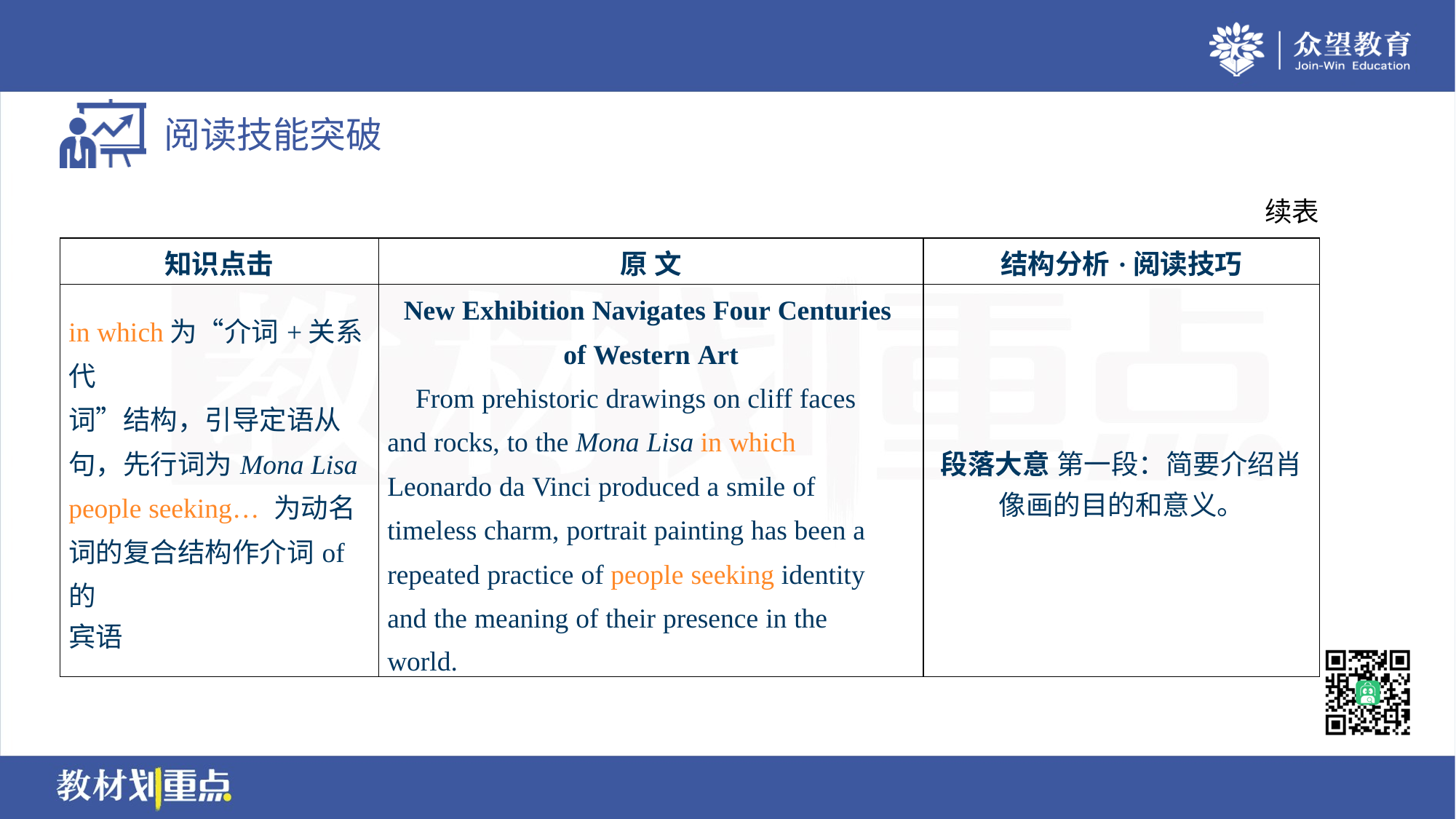

续表
| 知识点击 | 原 文 | 结构分析·阅读技巧 |
| --- | --- | --- |
| in which为“介词+关系代 词”结构，引导定语从 句，先行词为Mona Lisa people seeking… 为动名 词的复合结构作介词of的 宾语 | New Exhibition Navigates Four Centuries of Western Art From prehistoric drawings on cliff faces and rocks, to the Mona Lisa in which Leonardo da Vinci produced a smile of timeless charm, portrait painting has been a repeated practice of people seeking identity and the meaning of their presence in the world. | 段落大意 第一段：简要介绍肖 像画的目的和意义。 |